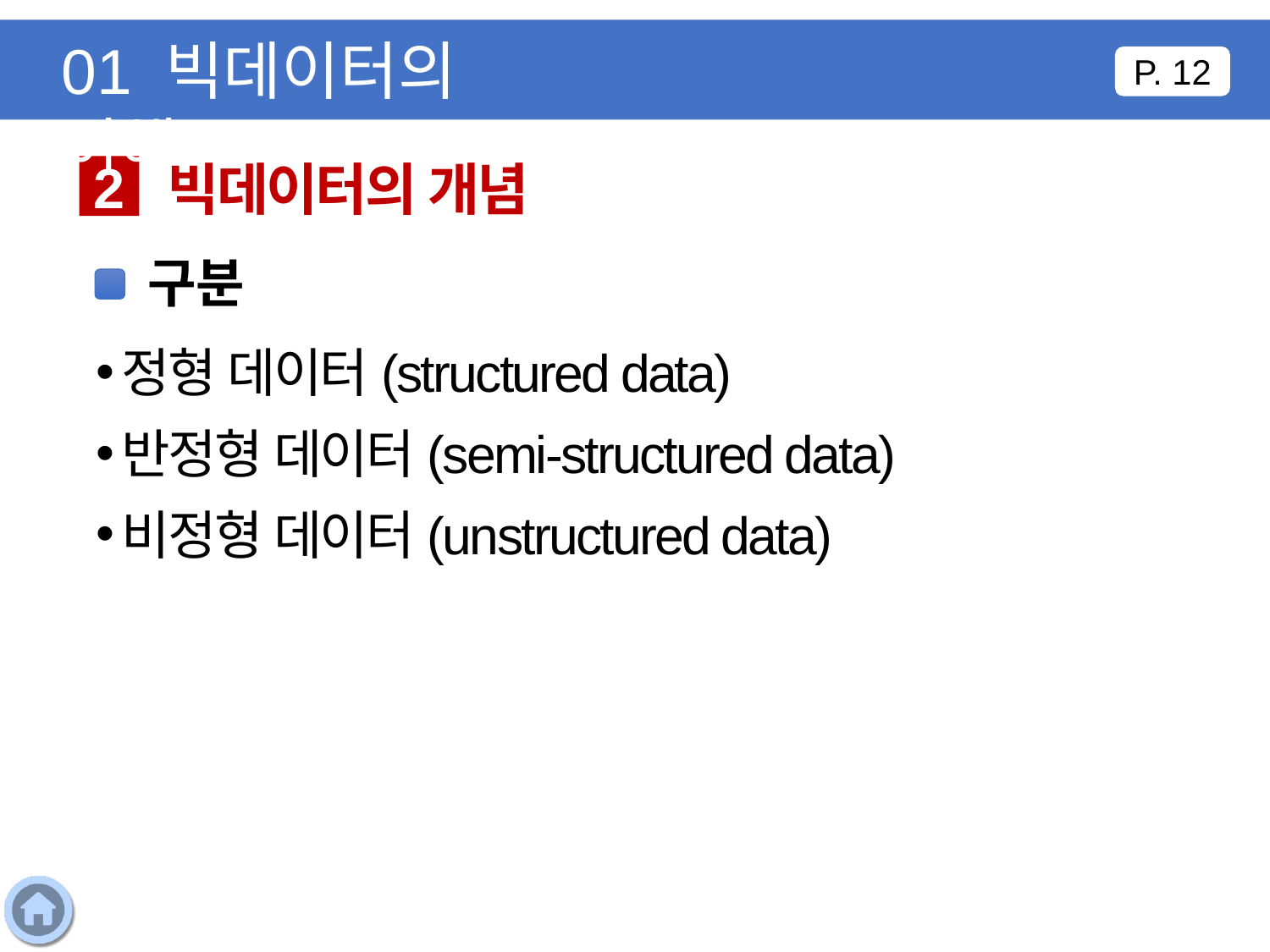

01 빅데이터의 이해
P. 12
빅데이터의 개념
2
구분

정형 데이터(structured data)
반정형 데이터(semi-structured data)
비정형 데이터(unstructured data)